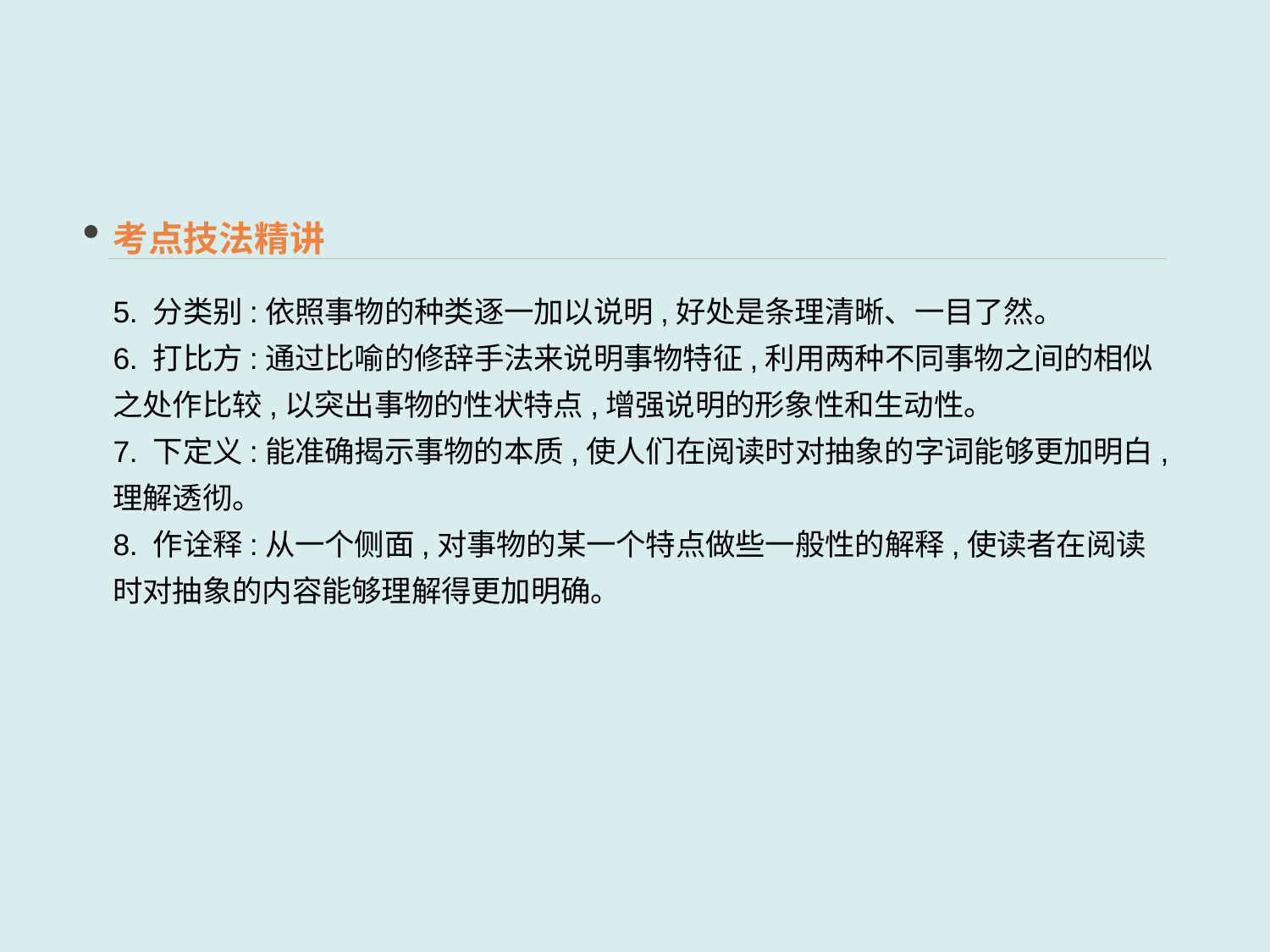

考点技法精讲

5. 分类别:依照事物的种类逐一加以说明,好处是条理清晰、一目了然。
6. 打比方:通过比喻的修辞手法来说明事物特征,利用两种不同事物之间的相似之处作比较,以突出事物的性状特点,增强说明的形象性和生动性。
7. 下定义:能准确揭示事物的本质,使人们在阅读时对抽象的字词能够更加明白,理解透彻。
8. 作诠释:从一个侧面,对事物的某一个特点做些一般性的解释,使读者在阅读时对抽象的内容能够理解得更加明确。